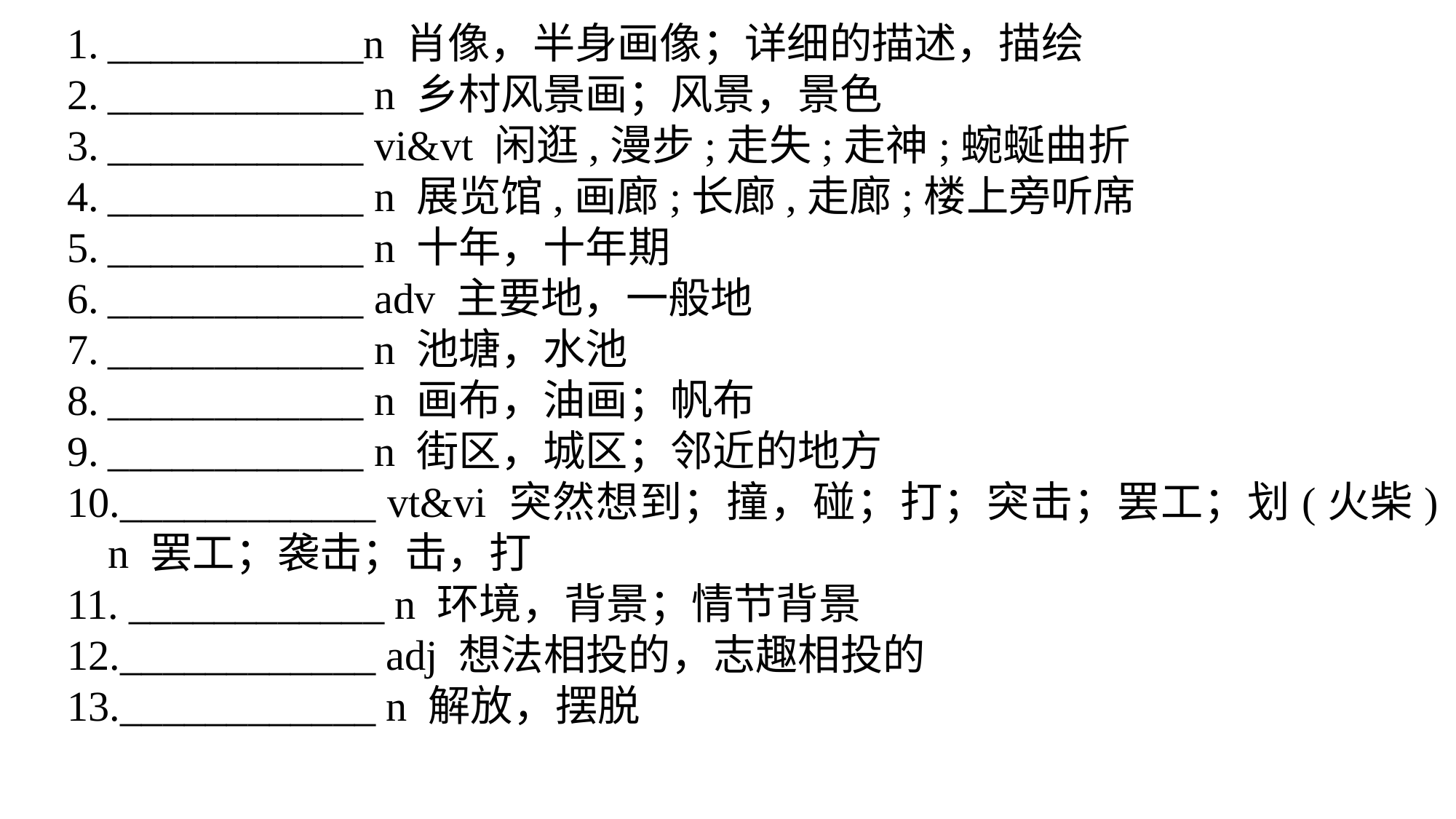

____________n 肖像，半身画像；详细的描述，描绘
____________ n 乡村风景画；风景，景色
____________ vi&vt 闲逛,漫步;走失;走神;蜿蜒曲折
____________ n 展览馆,画廊;长廊,走廊;楼上旁听席
____________ n 十年，十年期
____________ adv 主要地，一般地
____________ n 池塘，水池
____________ n 画布，油画；帆布
____________ n 街区，城区；邻近的地方
____________ vt&vi 突然想到；撞，碰；打；突击；罢工；划(火柴) n 罢工；袭击；击，打
 ____________ n 环境，背景；情节背景
____________ adj 想法相投的，志趣相投的
____________ n 解放，摆脱